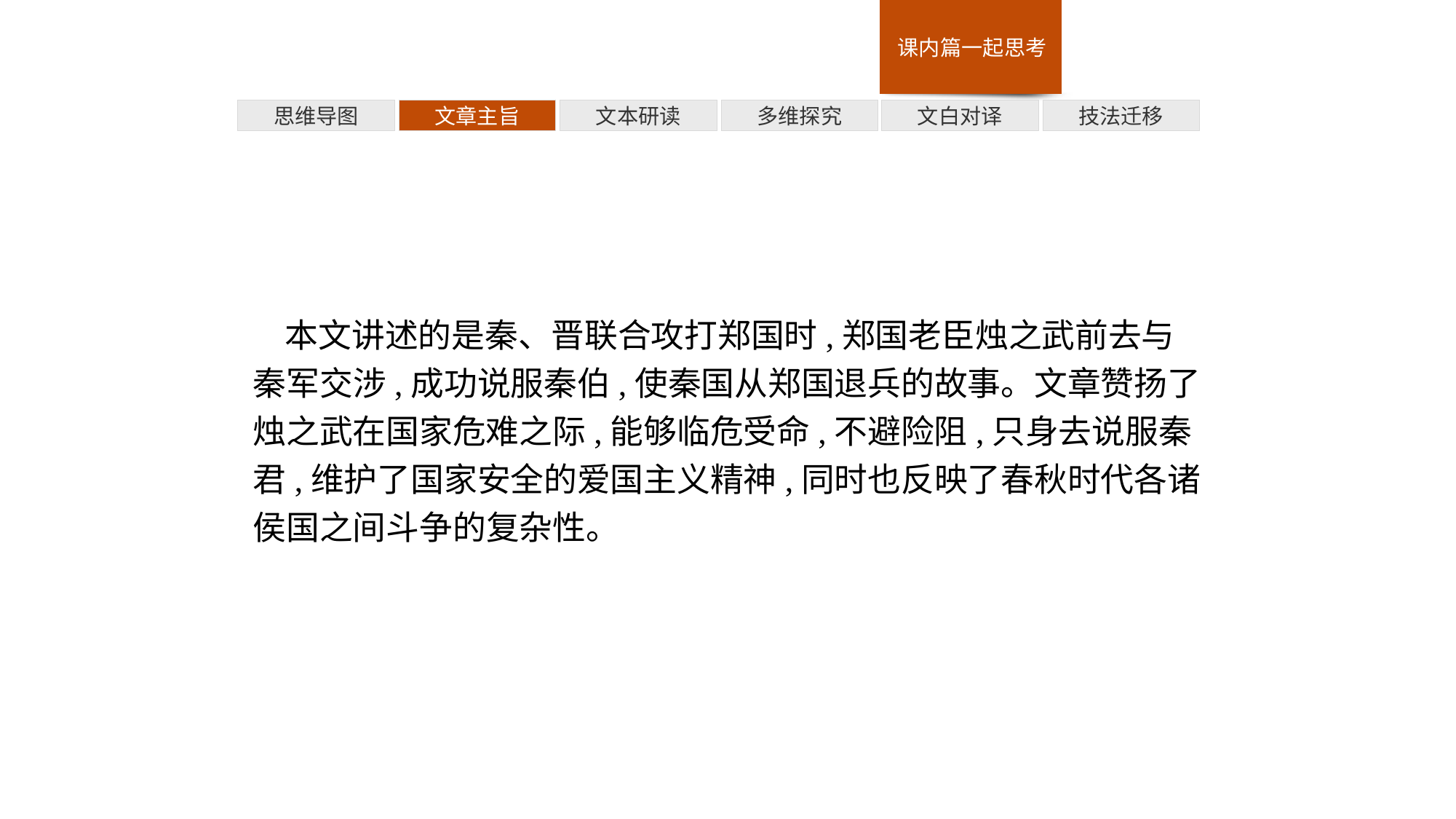

多维探究
技法迁移
思维导图
文章主旨
文本研读
文白对译
本文讲述的是秦、晋联合攻打郑国时,郑国老臣烛之武前去与秦军交涉,成功说服秦伯,使秦国从郑国退兵的故事。文章赞扬了烛之武在国家危难之际,能够临危受命,不避险阻,只身去说服秦君,维护了国家安全的爱国主义精神,同时也反映了春秋时代各诸侯国之间斗争的复杂性。